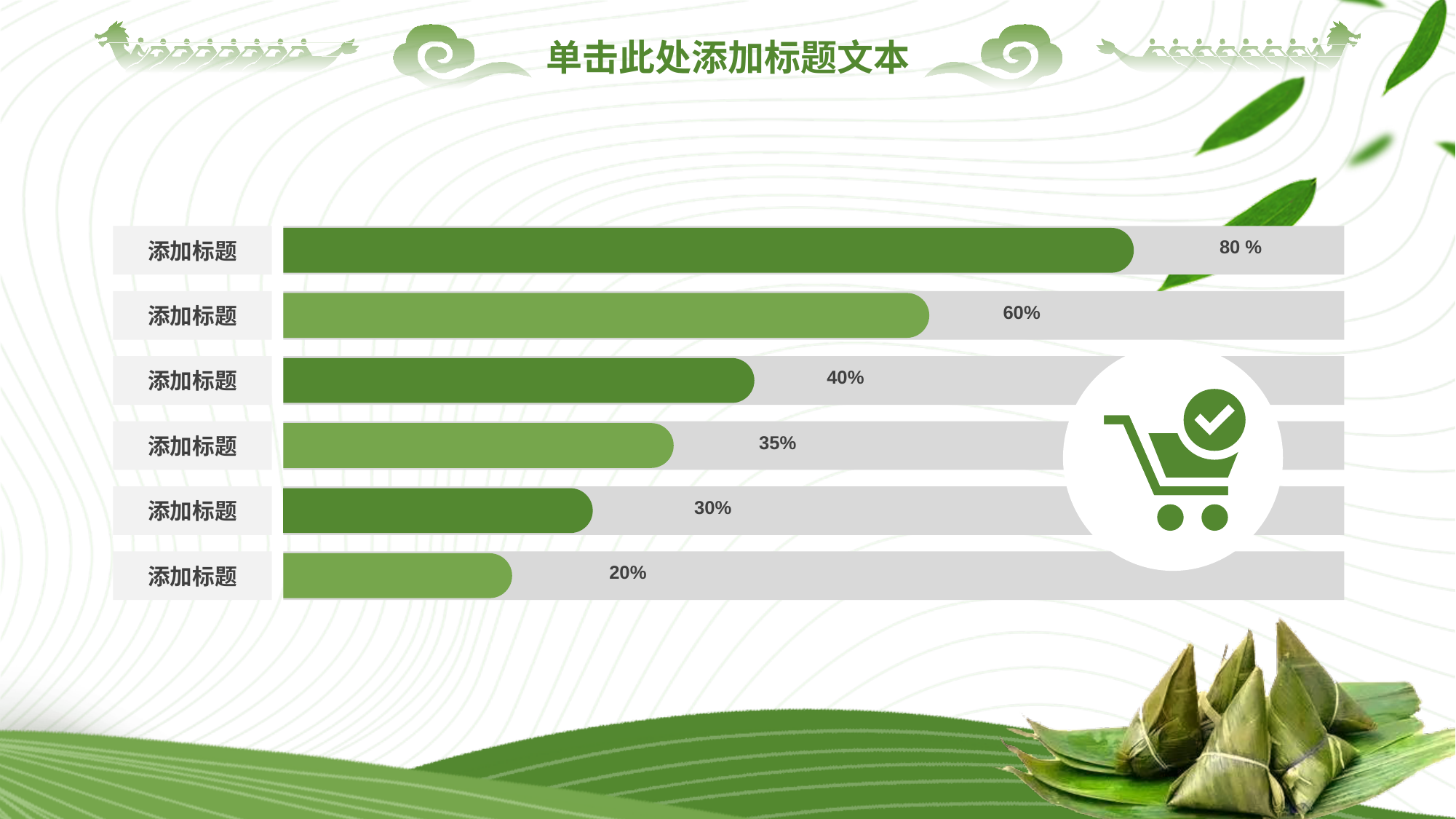

单击此处添加标题文本

添加标题

80 %

添加标题

60%

添加标题

40%

添加标题

35%

添加标题

30%
添加标题

20%